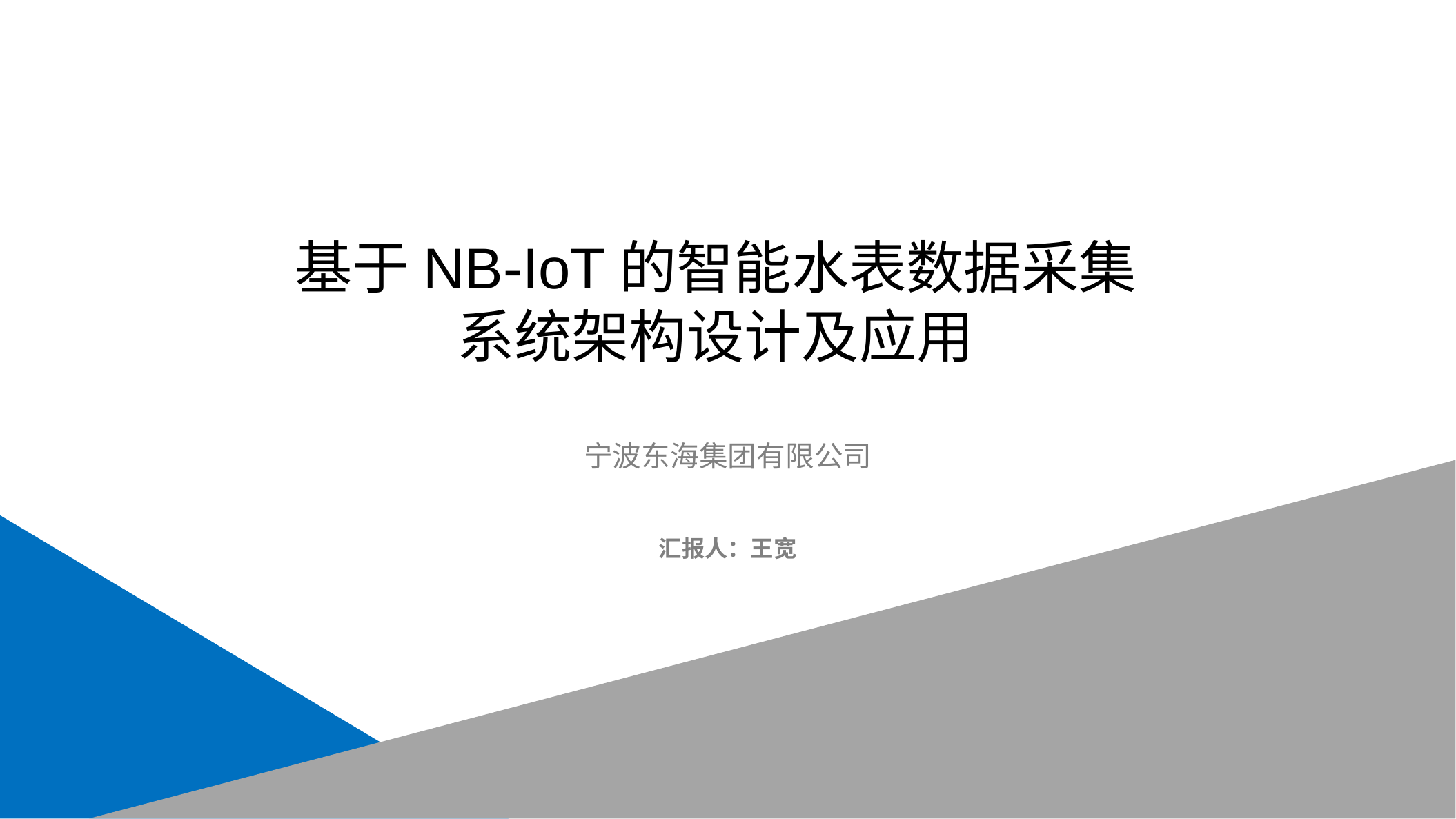

基于NB-IoT的智能水表数据采集系统架构设计及应用
宁波东海集团有限公司

汇报人：王宽